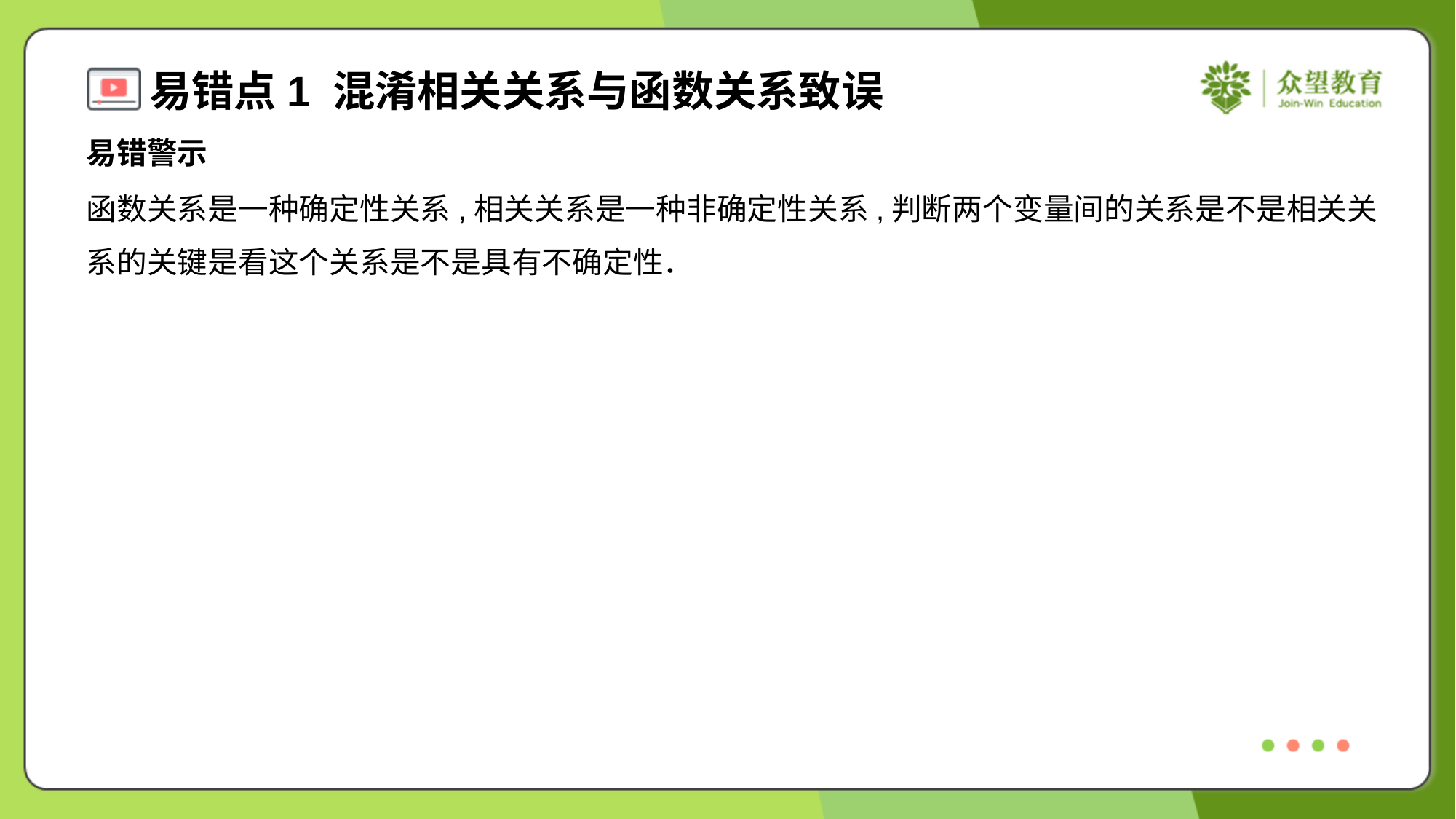

易错警示
函数关系是一种确定性关系,相关关系是一种非确定性关系,判断两个变量间的关系是不是相关关
系的关键是看这个关系是不是具有不确定性．